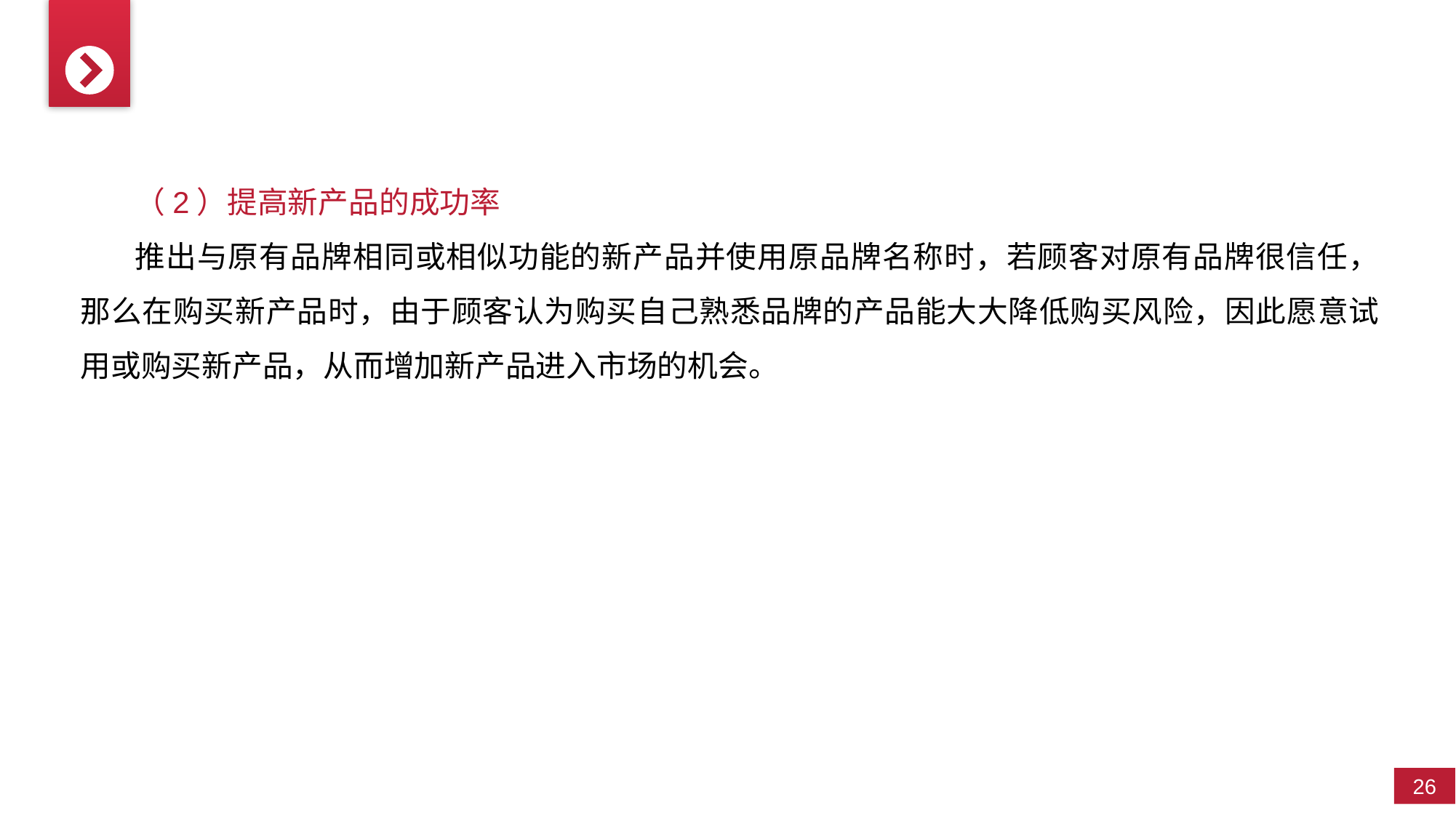

（2）提高新产品的成功率
推出与原有品牌相同或相似功能的新产品并使用原品牌名称时，若顾客对原有品牌很信任，那么在购买新产品时，由于顾客认为购买自己熟悉品牌的产品能大大降低购买风险，因此愿意试用或购买新产品，从而增加新产品进入市场的机会。